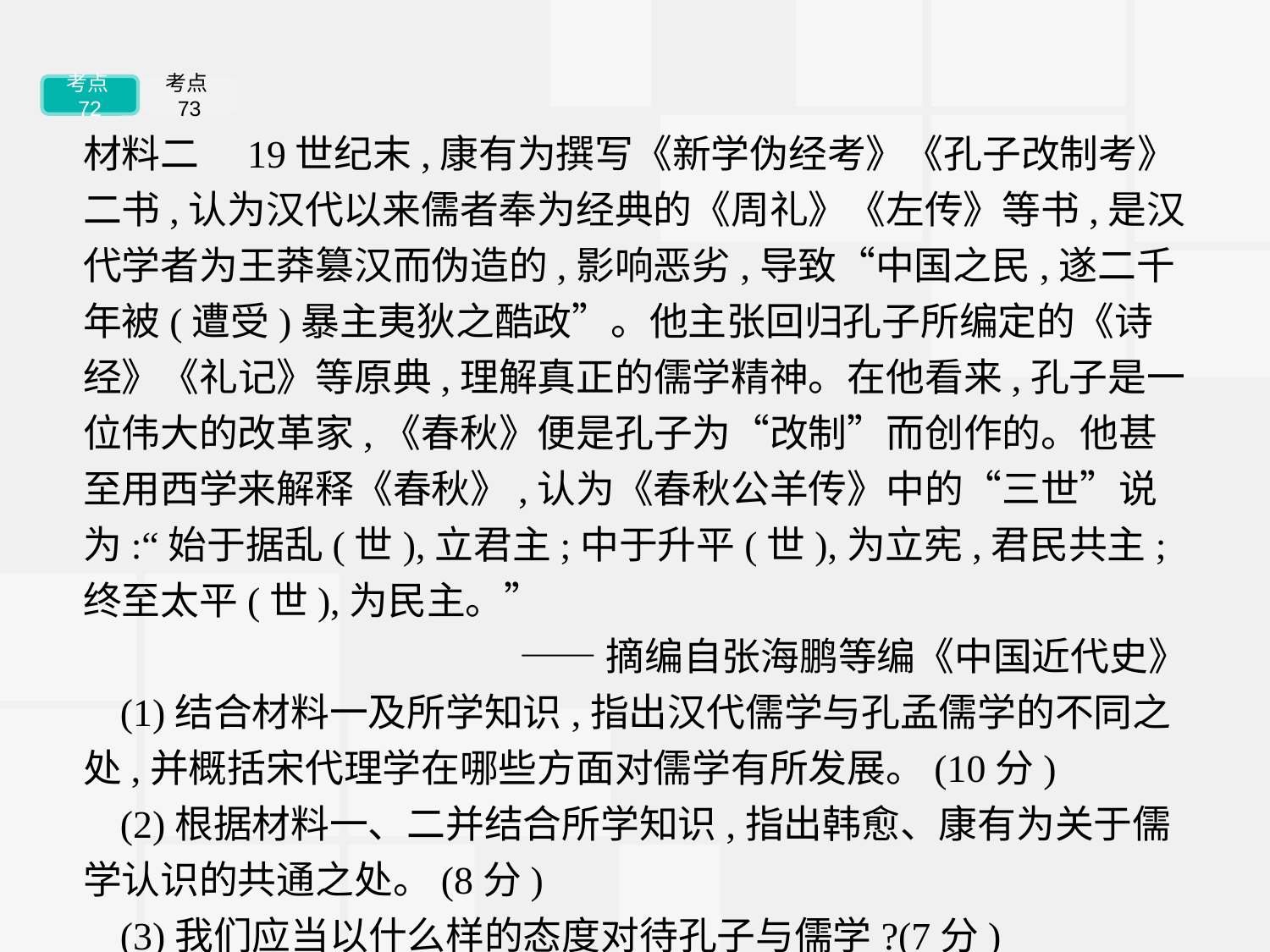

考点72
考点73
材料二　19世纪末,康有为撰写《新学伪经考》《孔子改制考》二书,认为汉代以来儒者奉为经典的《周礼》《左传》等书,是汉代学者为王莽篡汉而伪造的,影响恶劣,导致“中国之民,遂二千年被(遭受)暴主夷狄之酷政”。他主张回归孔子所编定的《诗经》《礼记》等原典,理解真正的儒学精神。在他看来,孔子是一位伟大的改革家,《春秋》便是孔子为“改制”而创作的。他甚至用西学来解释《春秋》,认为《春秋公羊传》中的“三世”说为:“始于据乱(世),立君主;中于升平(世),为立宪,君民共主;终至太平(世),为民主。”
——摘编自张海鹏等编《中国近代史》
(1)结合材料一及所学知识,指出汉代儒学与孔孟儒学的不同之处,并概括宋代理学在哪些方面对儒学有所发展。(10分)
(2)根据材料一、二并结合所学知识,指出韩愈、康有为关于儒学认识的共通之处。(8分)
(3)我们应当以什么样的态度对待孔子与儒学?(7分)